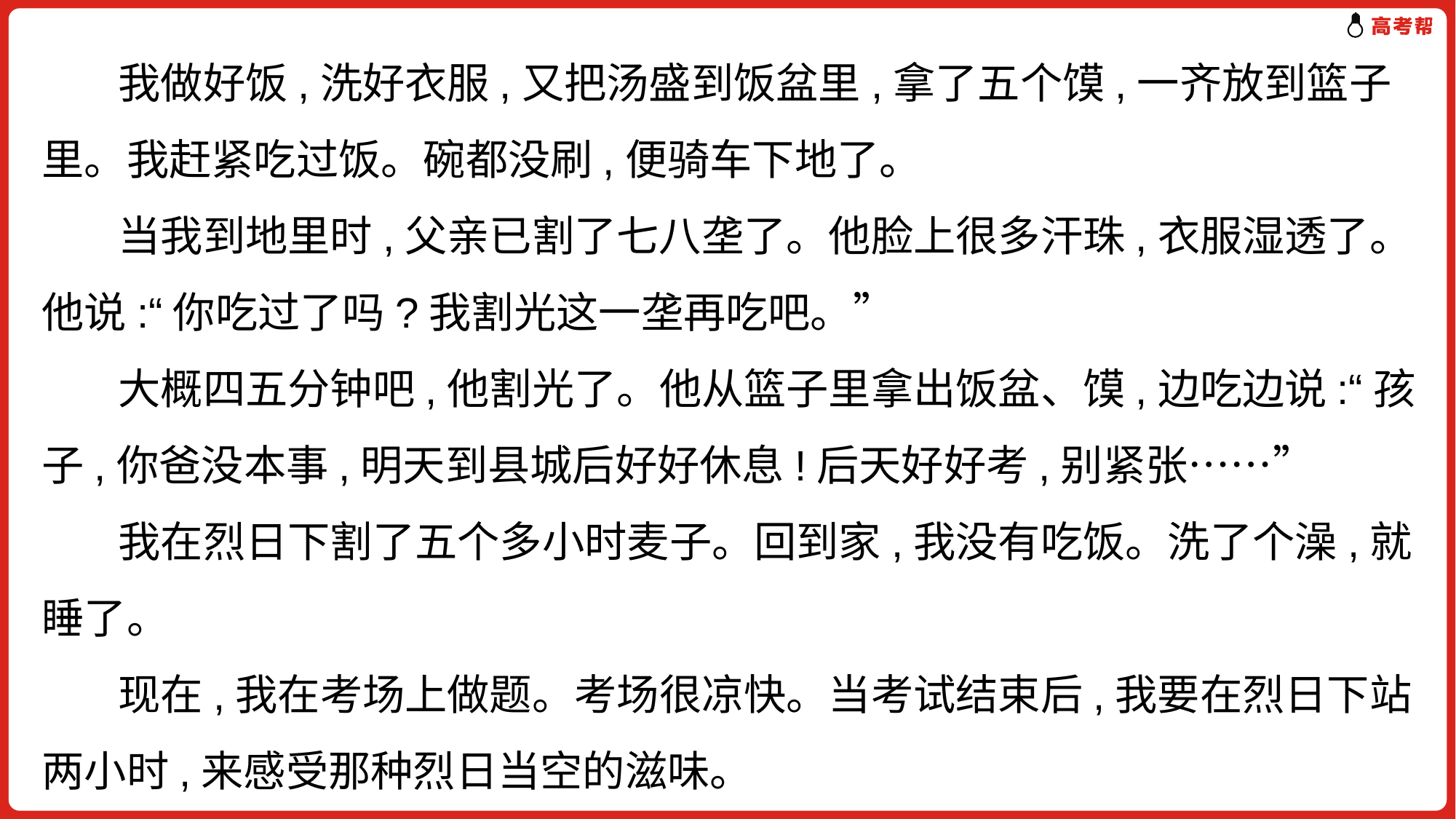

我做好饭,洗好衣服,又把汤盛到饭盆里,拿了五个馍,一齐放到篮子里。我赶紧吃过饭。碗都没刷,便骑车下地了。
       当我到地里时,父亲已割了七八垄了。他脸上很多汗珠,衣服湿透了。他说:“你吃过了吗?我割光这一垄再吃吧。”
       大概四五分钟吧,他割光了。他从篮子里拿出饭盆、馍,边吃边说:“孩子,你爸没本事,明天到县城后好好休息!后天好好考,别紧张……”
       我在烈日下割了五个多小时麦子。回到家,我没有吃饭。洗了个澡,就睡了。
       现在,我在考场上做题。考场很凉快。当考试结束后,我要在烈日下站两小时,来感受那种烈日当空的滋味。